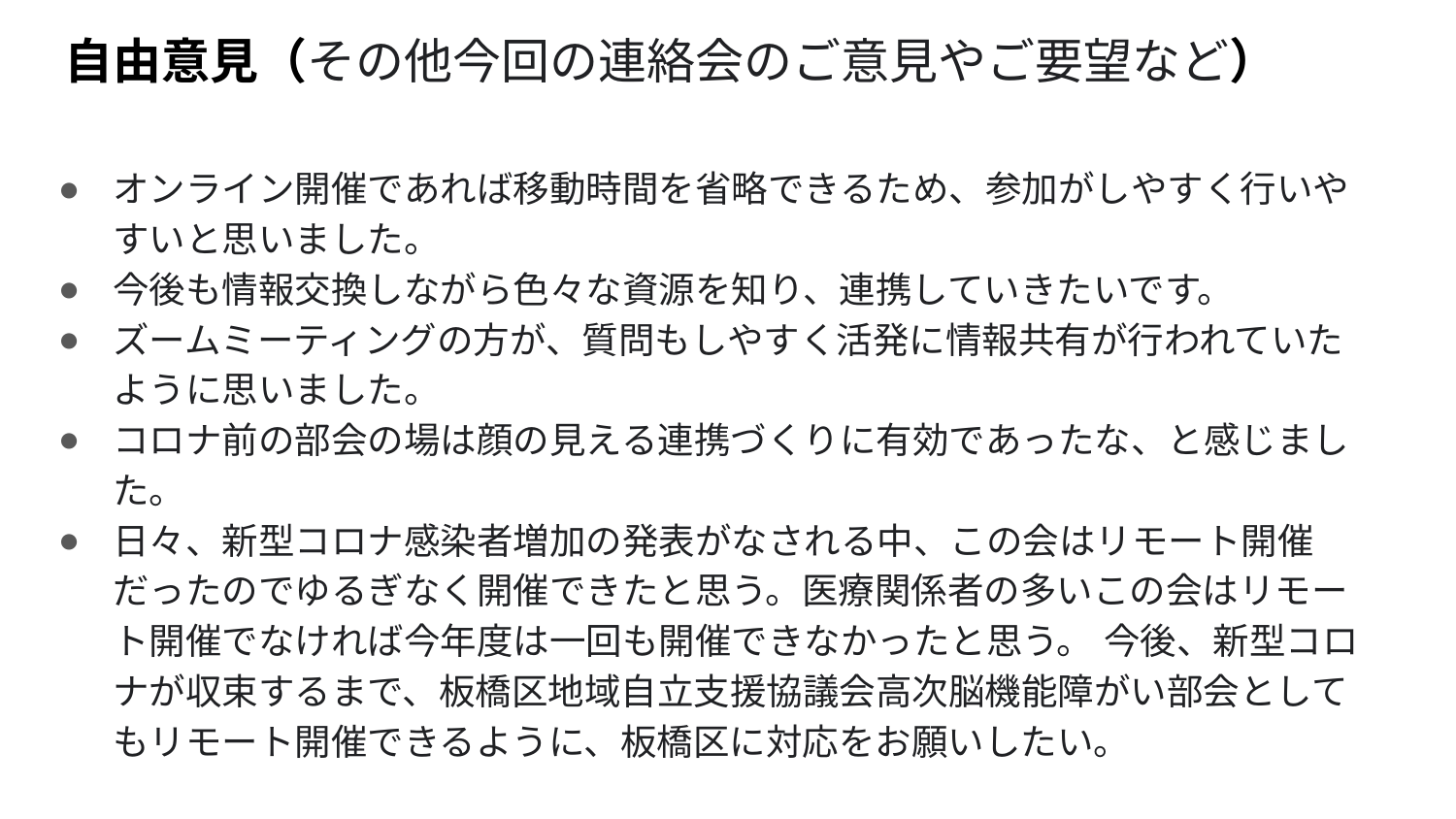

# 自由意見（その他今回の連絡会のご意見やご要望など）
オンライン開催であれば移動時間を省略できるため、参加がしやすく行いやすいと思いました。
今後も情報交換しながら色々な資源を知り、連携していきたいです。
ズームミーティングの方が、質問もしやすく活発に情報共有が行われていたように思いました。
コロナ前の部会の場は顔の見える連携づくりに有効であったな、と感じました。
日々、新型コロナ感染者増加の発表がなされる中、この会はリモート開催だったのでゆるぎなく開催できたと思う。医療関係者の多いこの会はリモート開催でなければ今年度は一回も開催できなかったと思う。 今後、新型コロナが収束するまで、板橋区地域自立支援協議会高次脳機能障がい部会としてもリモート開催できるように、板橋区に対応をお願いしたい。